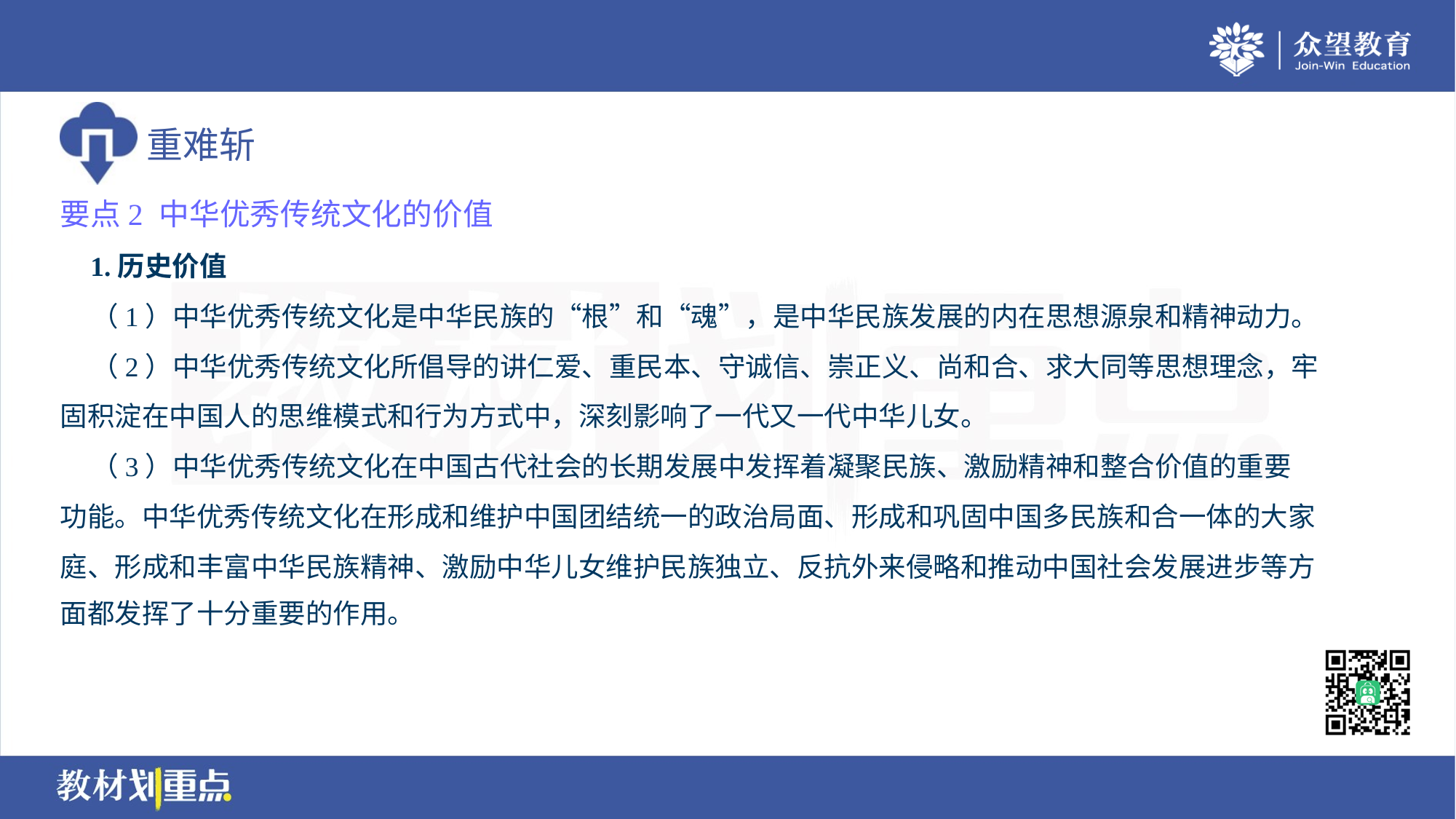

要点2 中华优秀传统文化的价值
    1.历史价值
    （1）中华优秀传统文化是中华民族的“根”和“魂”，是中华民族发展的内在思想源泉和精神动力。
    （2）中华优秀传统文化所倡导的讲仁爱、重民本、守诚信、崇正义、尚和合、求大同等思想理念，牢
固积淀在中国人的思维模式和行为方式中，深刻影响了一代又一代中华儿女。
    （3）中华优秀传统文化在中国古代社会的长期发展中发挥着凝聚民族、激励精神和整合价值的重要
功能。中华优秀传统文化在形成和维护中国团结统一的政治局面、形成和巩固中国多民族和合一体的大家
庭、形成和丰富中华民族精神、激励中华儿女维护民族独立、反抗外来侵略和推动中国社会发展进步等方
面都发挥了十分重要的作用。